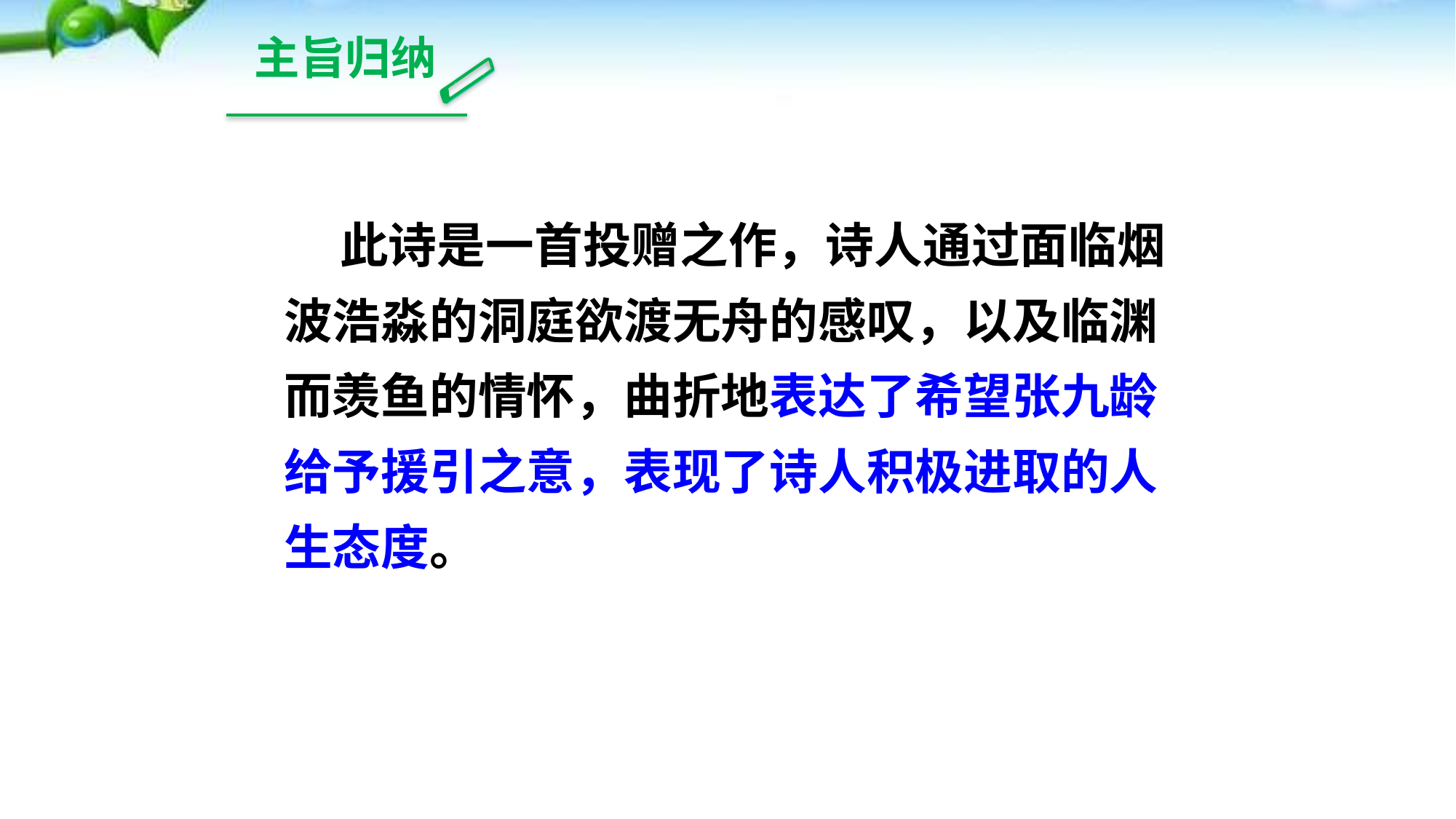

主旨归纳

    此诗是一首投赠之作，诗人通过面临烟波浩淼的洞庭欲渡无舟的感叹，以及临渊而羡鱼的情怀，曲折地表达了希望张九龄给予援引之意，表现了诗人积极进取的人生态度。